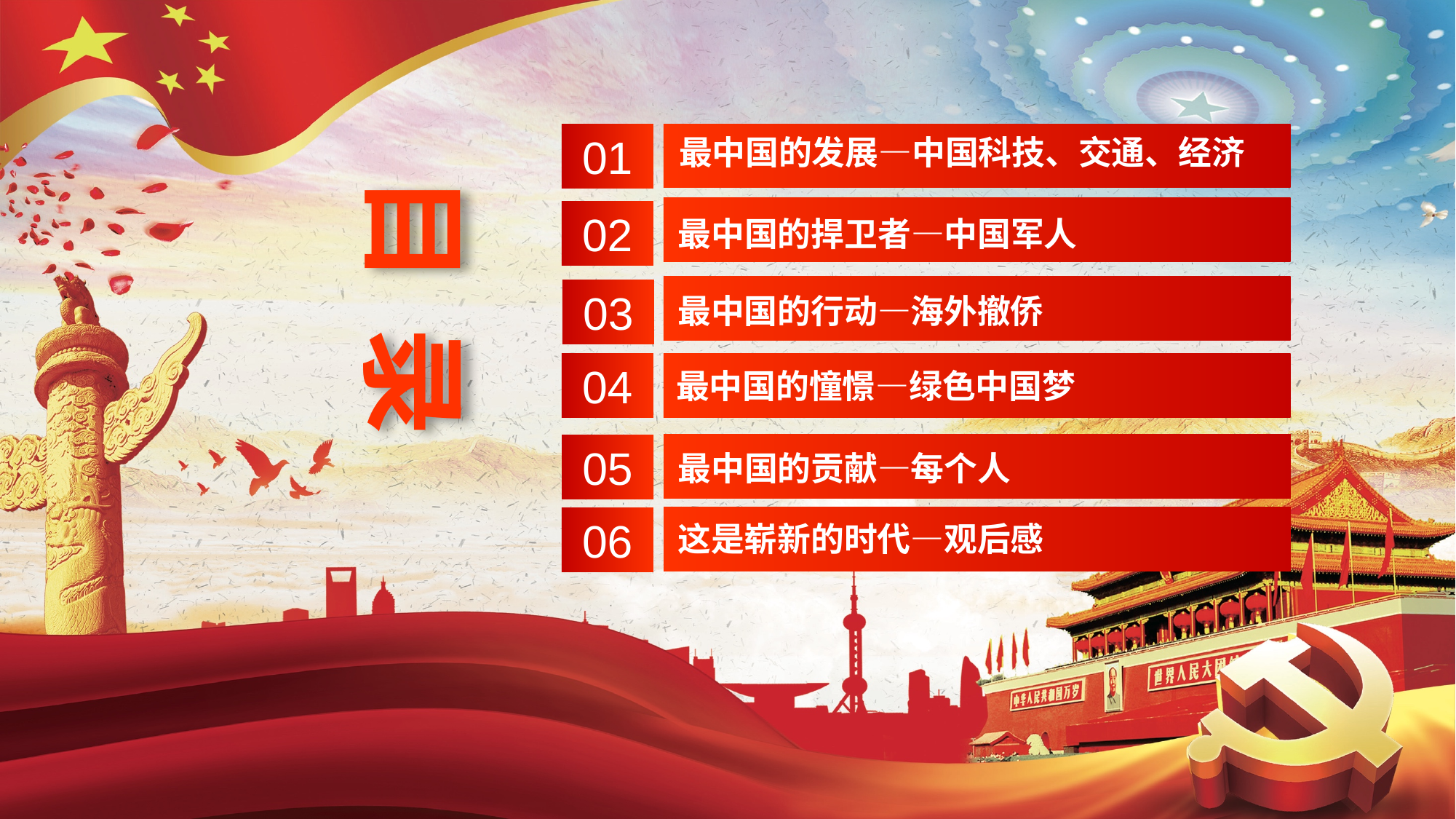

目 录

01
最中国的发展—中国科技、交通、经济

02
最中国的捍卫者—中国军人

03
最中国的行动—海外撤侨

04
最中国的憧憬—绿色中国梦

05
最中国的贡献—每个人

06
这是崭新的时代—观后感